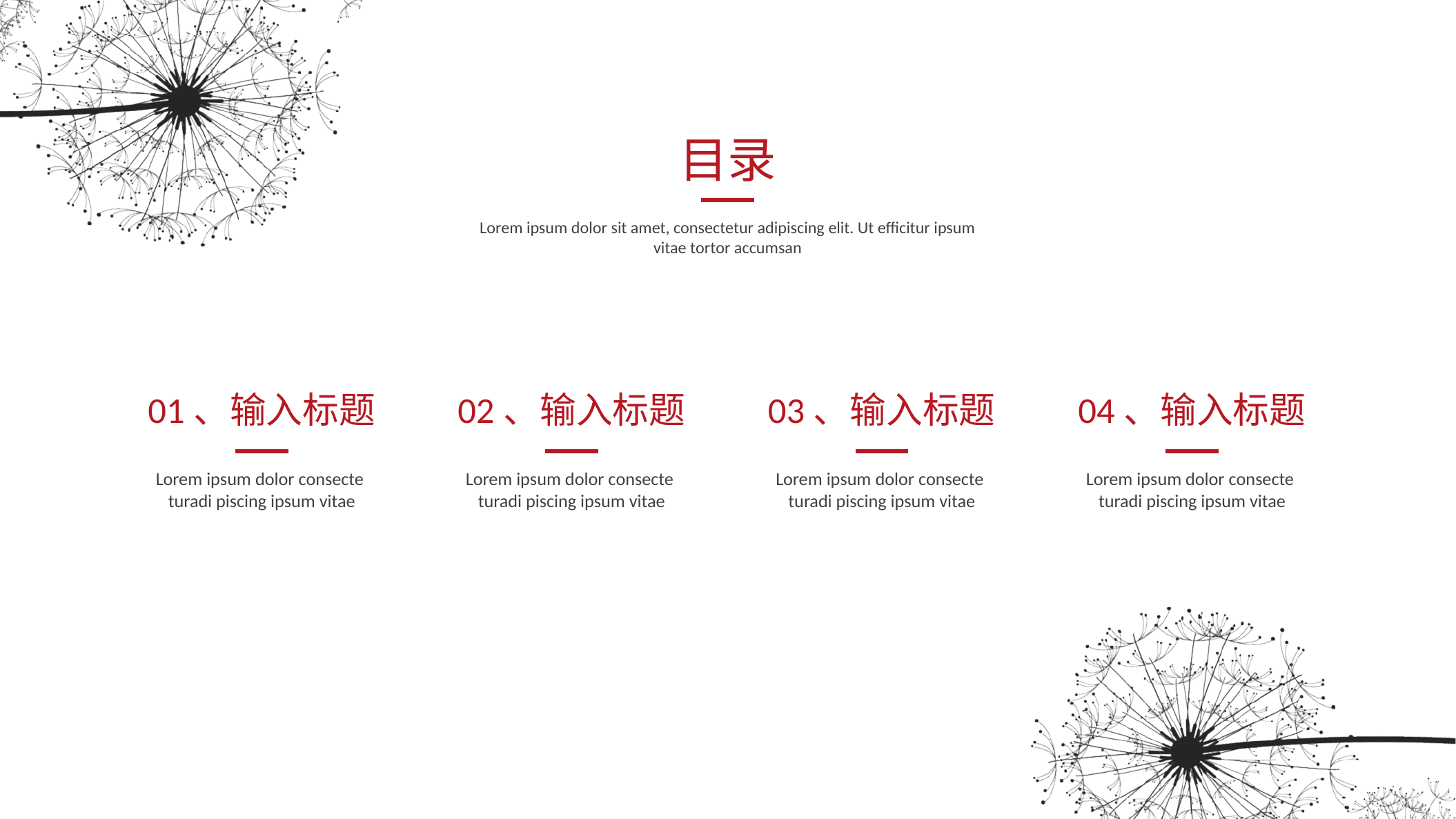

目录
Lorem ipsum dolor sit amet, consectetur adipiscing elit. Ut efficitur ipsum vitae tortor accumsan
01、输入标题
02、输入标题
03、输入标题
04、输入标题
Lorem ipsum dolor consecte
turadi piscing ipsum vitae
Lorem ipsum dolor consecte
turadi piscing ipsum vitae
Lorem ipsum dolor consecte
turadi piscing ipsum vitae
Lorem ipsum dolor consecte
turadi piscing ipsum vitae